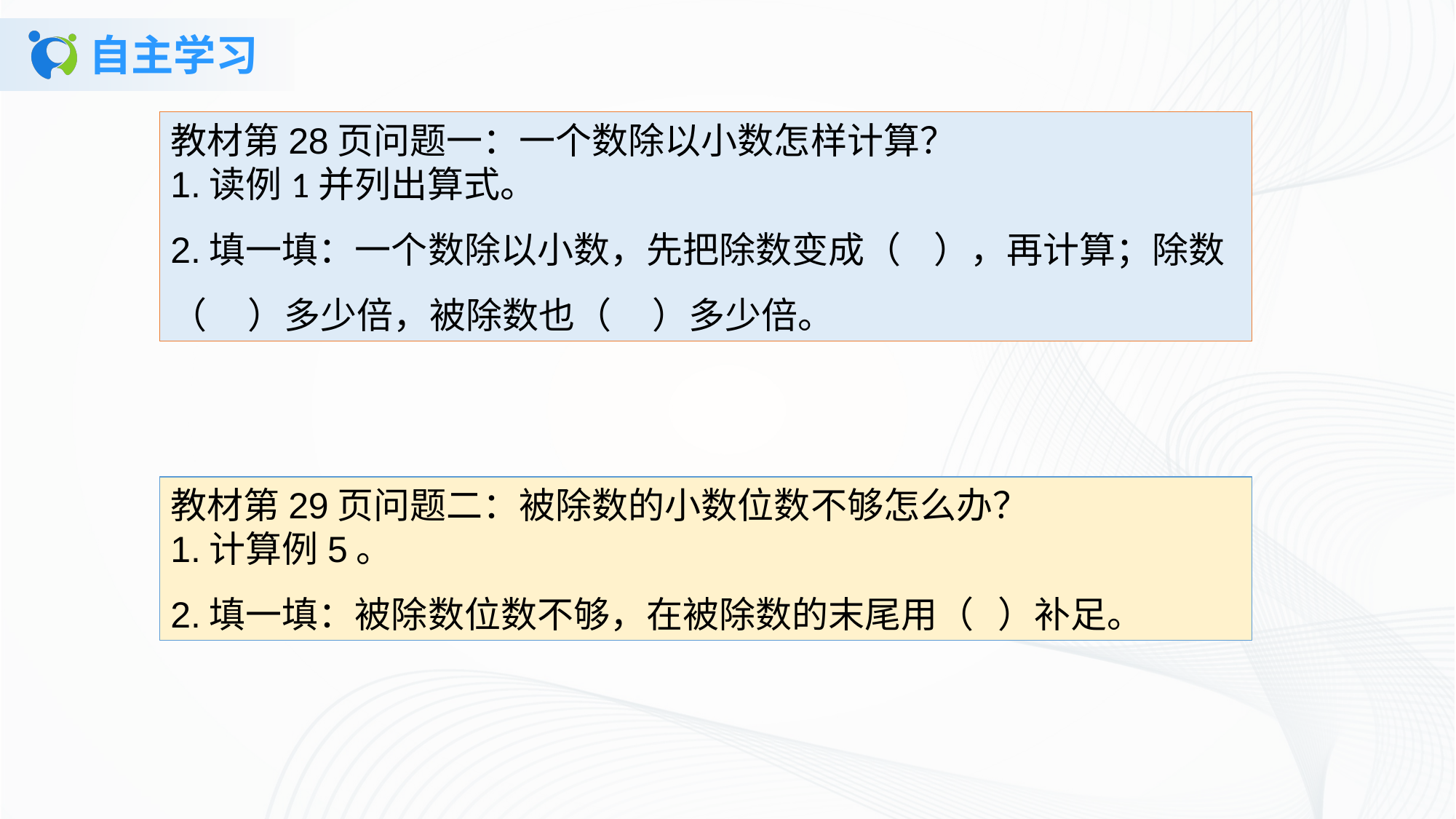

# 自主学习
教材第28页问题一：一个数除以小数怎样计算？ 1.读例1并列出算式。2.填一填：一个数除以小数，先把除数变成（    ），再计算；除数（     ）多少倍，被除数也（     ）多少倍。
教材第29页问题二：被除数的小数位数不够怎么办？ 1.计算例5。2.填一填：被除数位数不够，在被除数的末尾用（   ）补足。